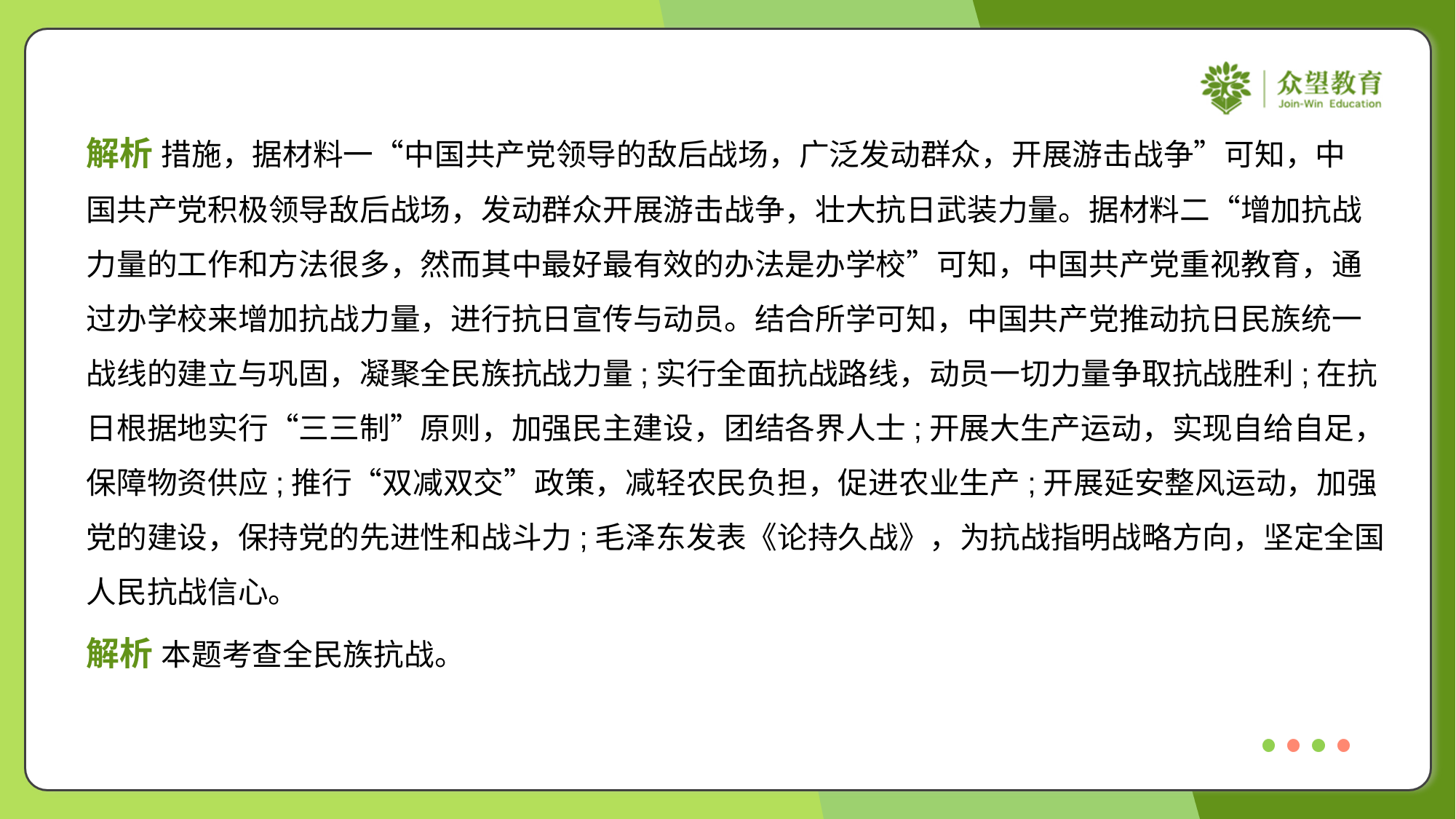

解析 措施，据材料一“中国共产党领导的敌后战场，广泛发动群众，开展游击战争”可知，中
国共产党积极领导敌后战场，发动群众开展游击战争，壮大抗日武装力量。据材料二“增加抗战
力量的工作和方法很多，然而其中最好最有效的办法是办学校”可知，中国共产党重视教育，通
过办学校来增加抗战力量，进行抗日宣传与动员。结合所学可知，中国共产党推动抗日民族统一
战线的建立与巩固，凝聚全民族抗战力量;实行全面抗战路线，动员一切力量争取抗战胜利;在抗
日根据地实行“三三制”原则，加强民主建设，团结各界人士;开展大生产运动，实现自给自足，
保障物资供应;推行“双减双交”政策，减轻农民负担，促进农业生产;开展延安整风运动，加强
党的建设，保持党的先进性和战斗力;毛泽东发表《论持久战》，为抗战指明战略方向，坚定全国
人民抗战信心。
解析 本题考查全民族抗战。